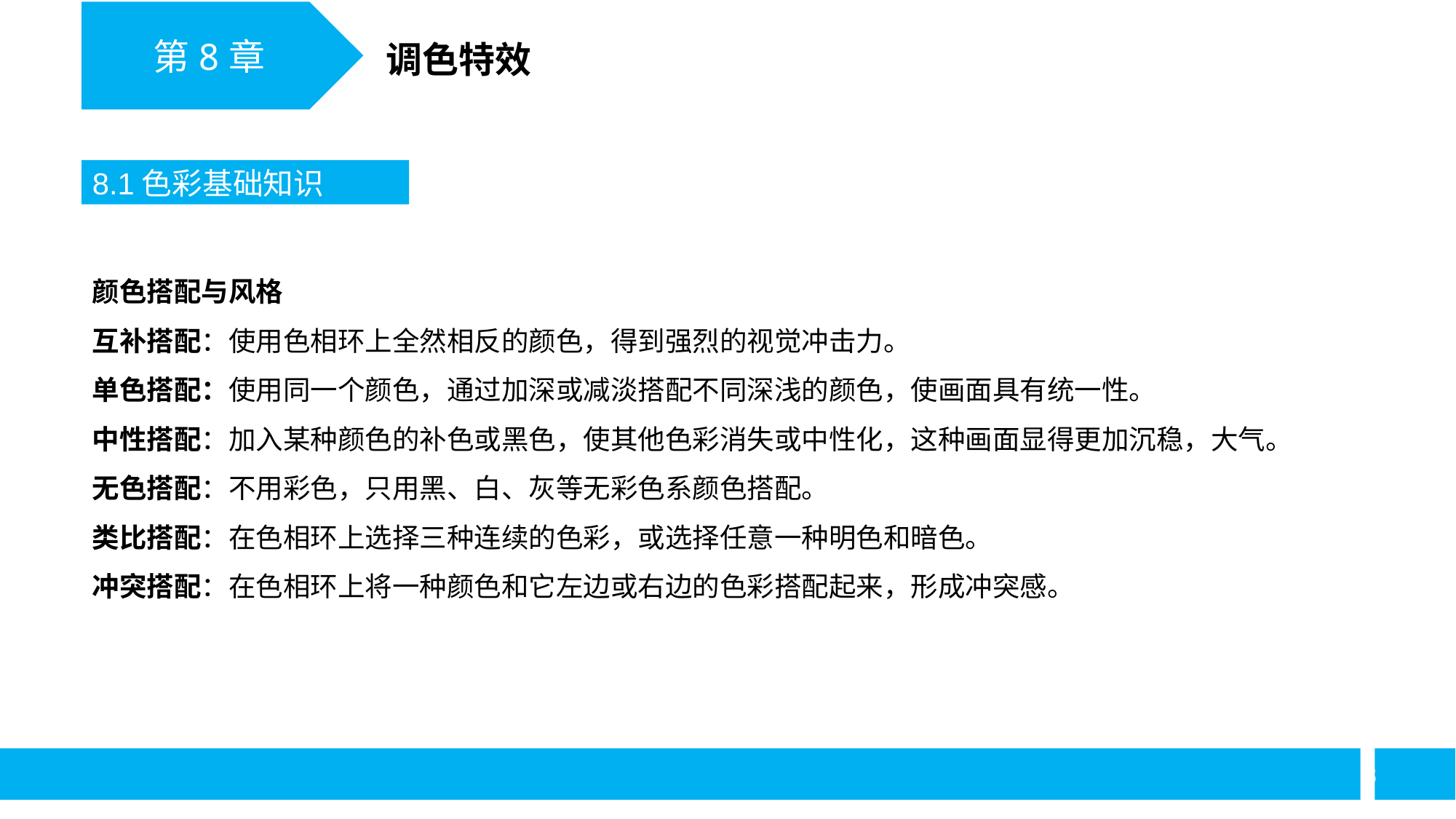

第8章
调色特效
8.1色彩基础知识
颜色搭配与风格
互补搭配：使用色相环上全然相反的颜色，得到强烈的视觉冲击力。
单色搭配：使用同一个颜色，通过加深或减淡搭配不同深浅的颜色，使画面具有统一性。
中性搭配：加入某种颜色的补色或黑色，使其他色彩消失或中性化，这种画面显得更加沉稳，大气。
无色搭配：不用彩色，只用黑、白、灰等无彩色系颜色搭配。
类比搭配：在色相环上选择三种连续的色彩，或选择任意一种明色和暗色。
冲突搭配：在色相环上将一种颜色和它左边或右边的色彩搭配起来，形成冲突感。